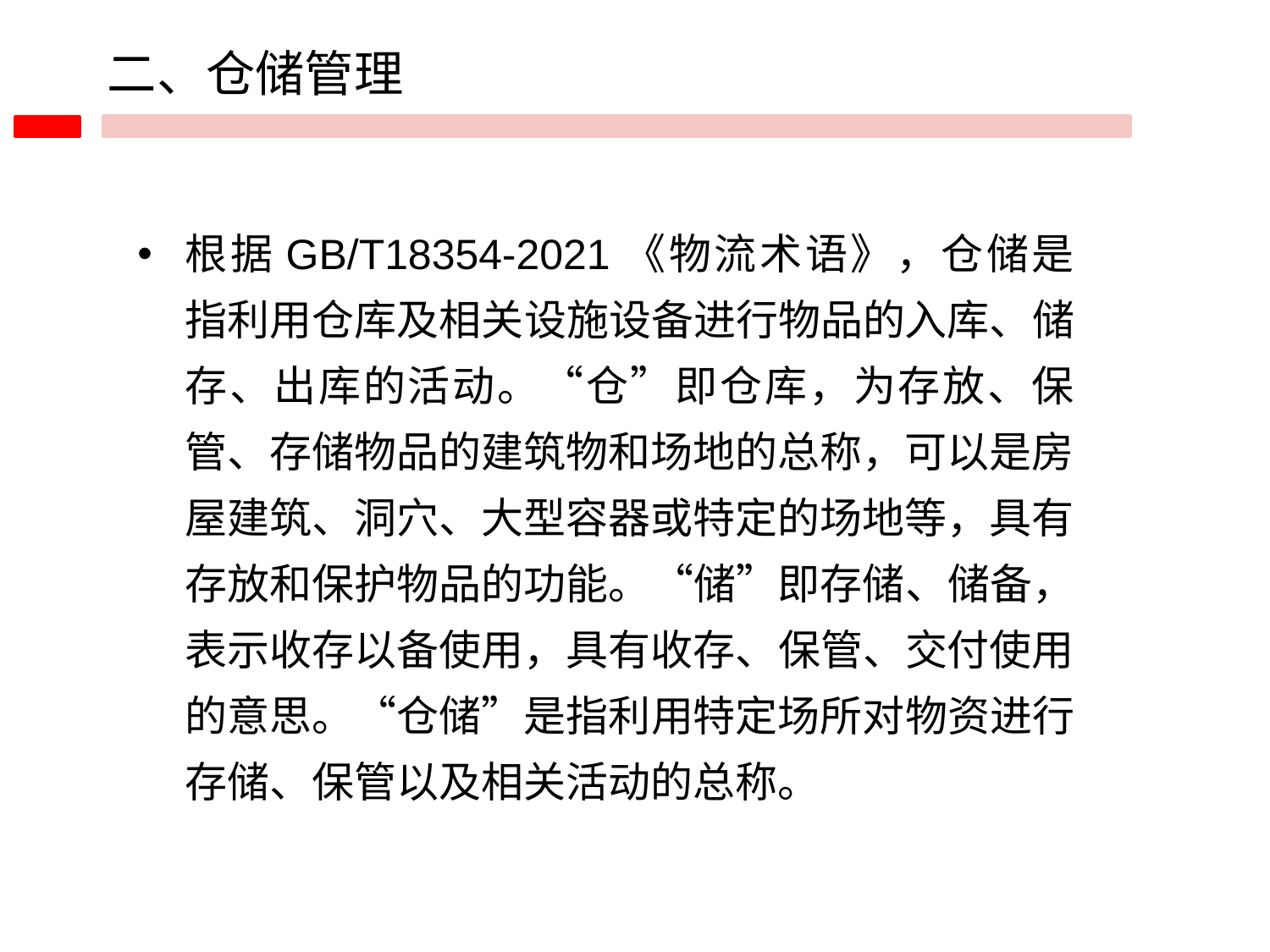

二、仓储管理
根据GB/T18354-2021《物流术语》，仓储是指利用仓库及相关设施设备进行物品的入库、储存、出库的活动。“仓”即仓库，为存放、保管、存储物品的建筑物和场地的总称，可以是房屋建筑、洞穴、大型容器或特定的场地等，具有存放和保护物品的功能。“储”即存储、储备，表示收存以备使用，具有收存、保管、交付使用的意思。“仓储”是指利用特定场所对物资进行存储、保管以及相关活动的总称。